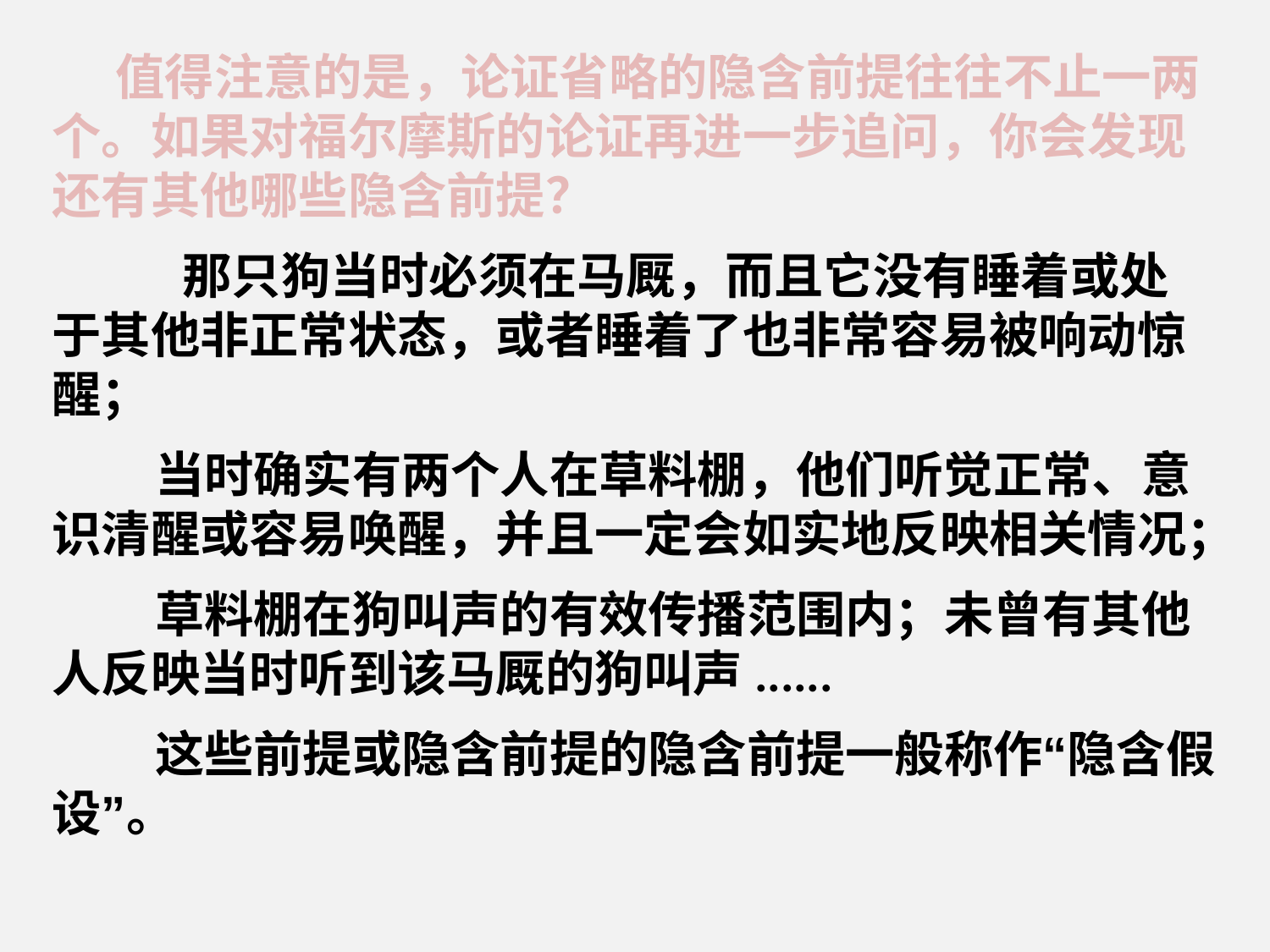

值得注意的是，论证省略的隐含前提往往不止一两个。如果对福尔摩斯的论证再进一步追问，你会发现还有其他哪些隐含前提？
    那只狗当时必须在马厩，而且它没有睡着或处于其他非正常状态，或者睡着了也非常容易被响动惊醒；
  当时确实有两个人在草料棚，他们听觉正常、意识清醒或容易唤醒，并且一定会如实地反映相关情况；
  草料棚在狗叫声的有效传播范围内；未曾有其他人反映当时听到该马厩的狗叫声......
  这些前提或隐含前提的隐含前提一般称作“隐含假设”。